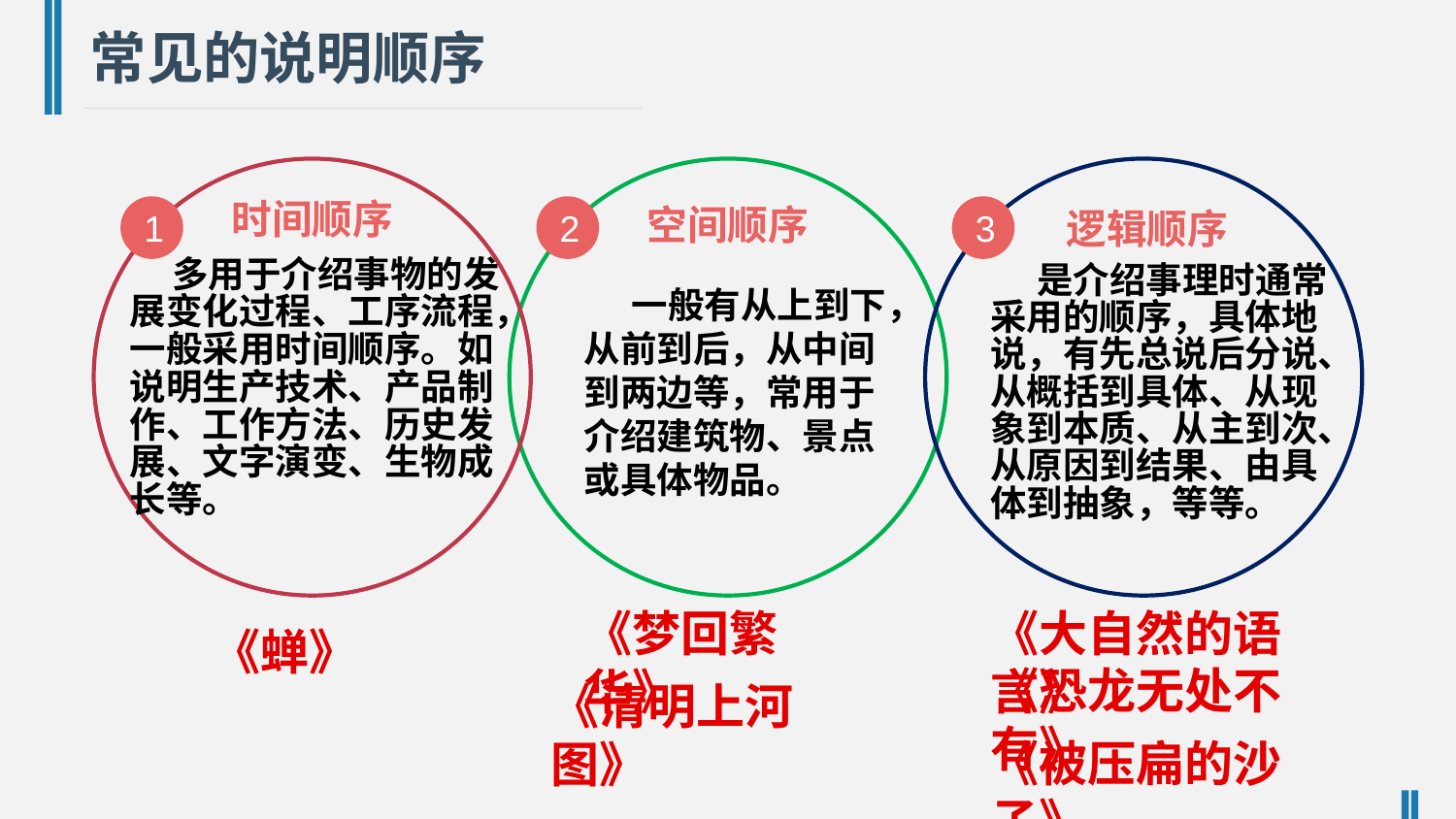

常见的说明顺序

时间顺序
空间顺序
1
2
3
逻辑顺序
     多用于介绍事物的发展变化过程、工序流程，一般采用时间顺序。如说明生产技术、产品制作、工作方法、历史发展、文字演变、生物成长等。
      是介绍事理时通常采用的顺序，具体地说，有先总说后分说、从概括到具体、从现象到本质、从主到次、从原因到结果、由具体到抽象，等等。
      一般有从上到下，从前到后，从中间到两边等，常用于介绍建筑物、景点或具体物品。
《梦回繁华》
《大自然的语言》
《蝉》
《恐龙无处不有》
《清明上河图》
《被压扁的沙子》